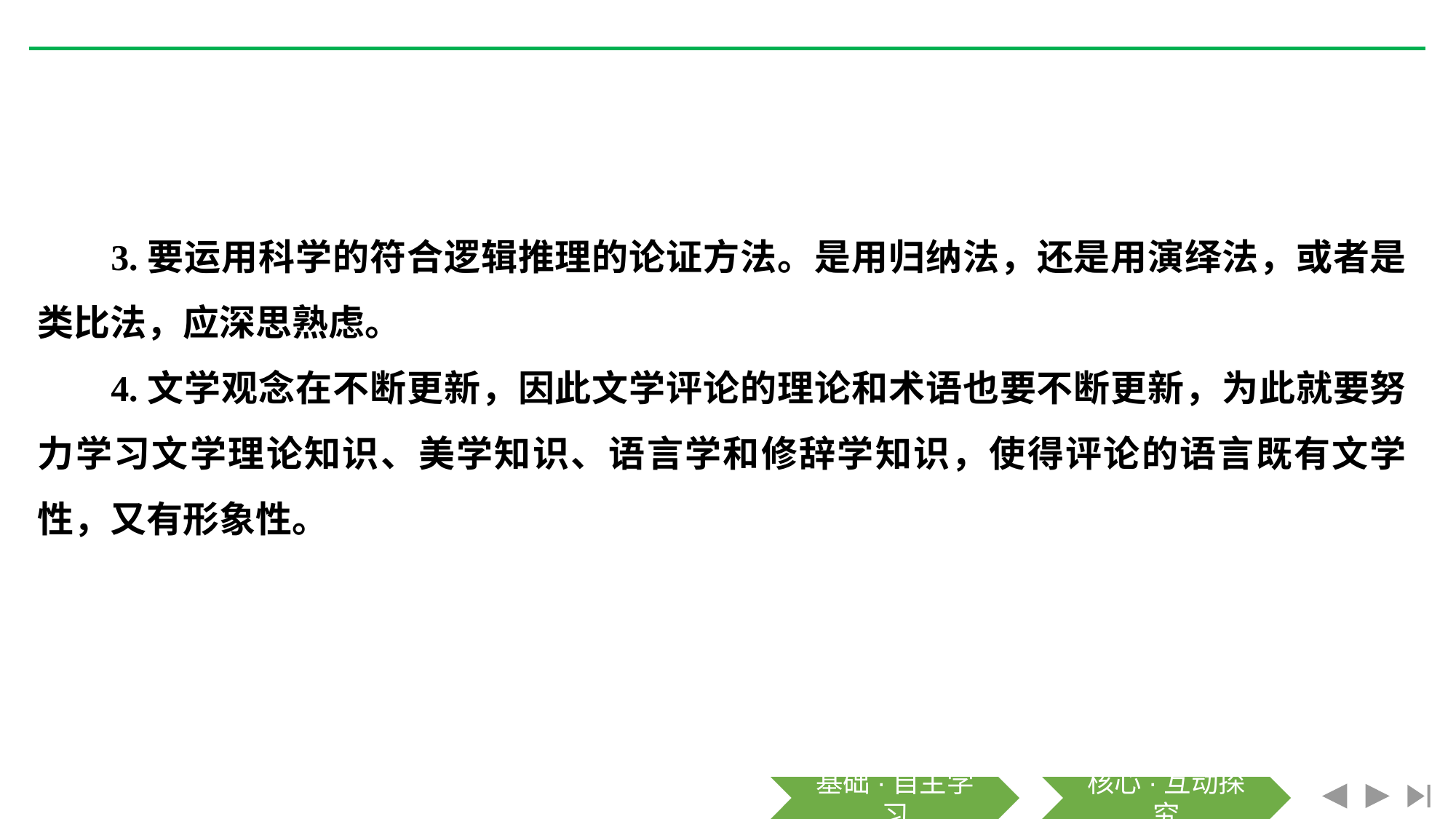

3.要运用科学的符合逻辑推理的论证方法。是用归纳法，还是用演绎法，或者是类比法，应深思熟虑。
4.文学观念在不断更新，因此文学评论的理论和术语也要不断更新，为此就要努力学习文学理论知识、美学知识、语言学和修辞学知识，使得评论的语言既有文学性，又有形象性。